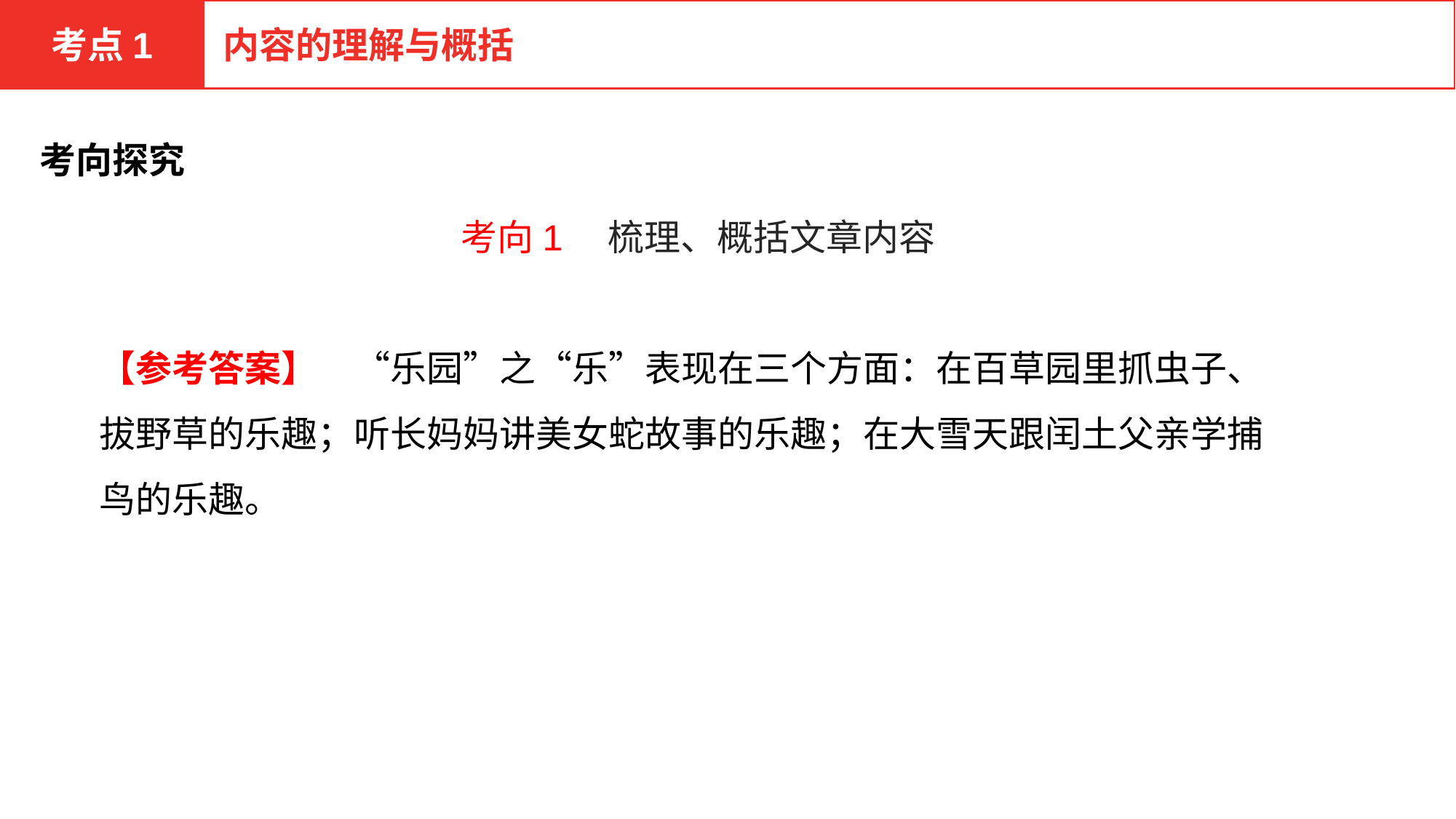

考点1
内容的理解与概括
考向探究
考向1　梳理、概括文章内容

【参考答案】　“乐园”之“乐”表现在三个方面：在百草园里抓虫子、拔野草的乐趣；听长妈妈讲美女蛇故事的乐趣；在大雪天跟闰土父亲学捕鸟的乐趣。